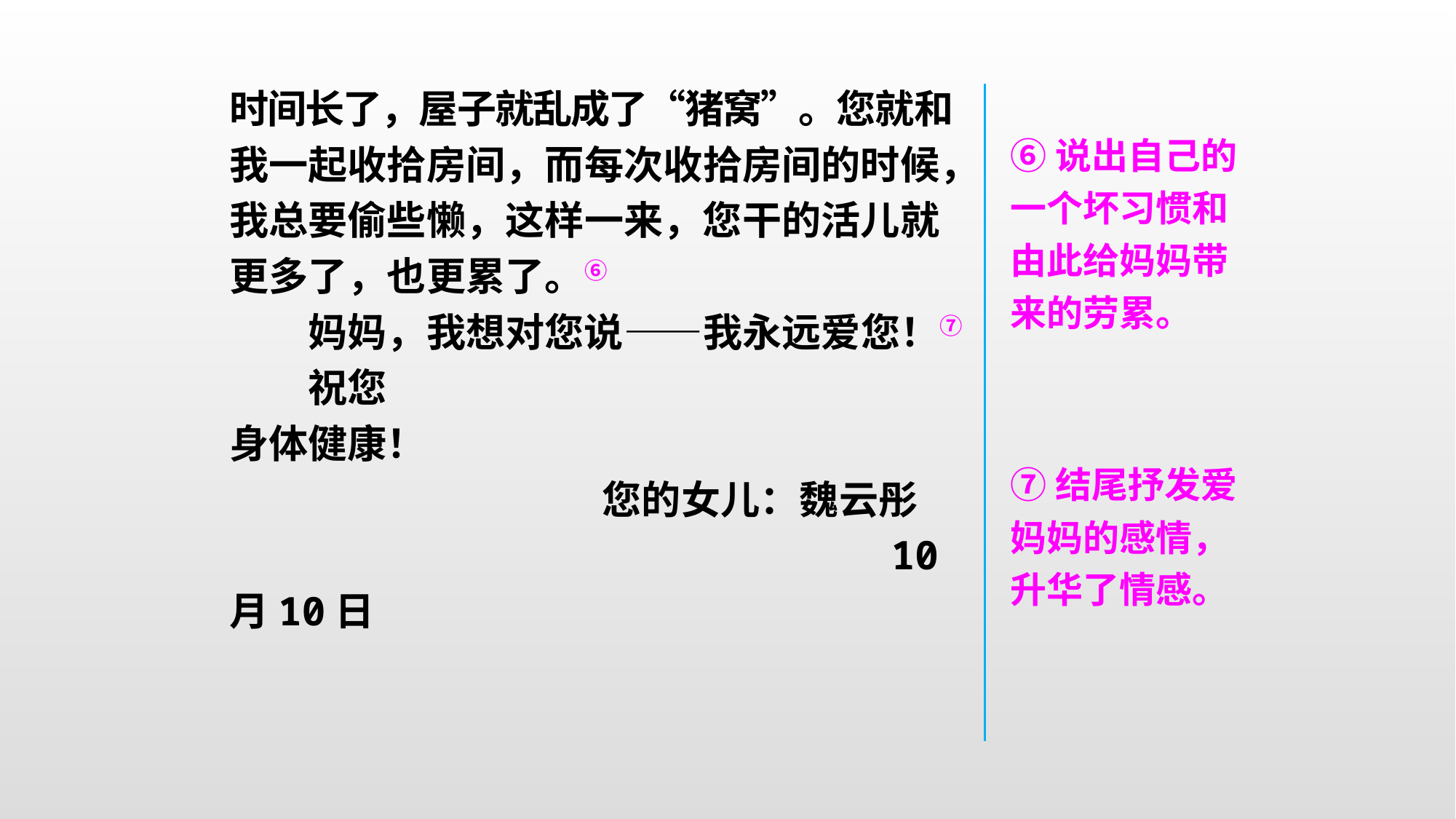

时间长了，屋子就乱成了“猪窝”。您就和我一起收拾房间，而每次收拾房间的时候，我总要偷些懒，这样一来，您干的活儿就
更多了，也更累了。⑥
　　妈妈，我想对您说——我永远爱您！⑦
　　祝您
身体健康！
　　　　　　　　　  您的女儿：魏云彤
                            10月10日
⑥说出自己的一个坏习惯和由此给妈妈带来的劳累。
⑦结尾抒发爱妈妈的感情，升华了情感。